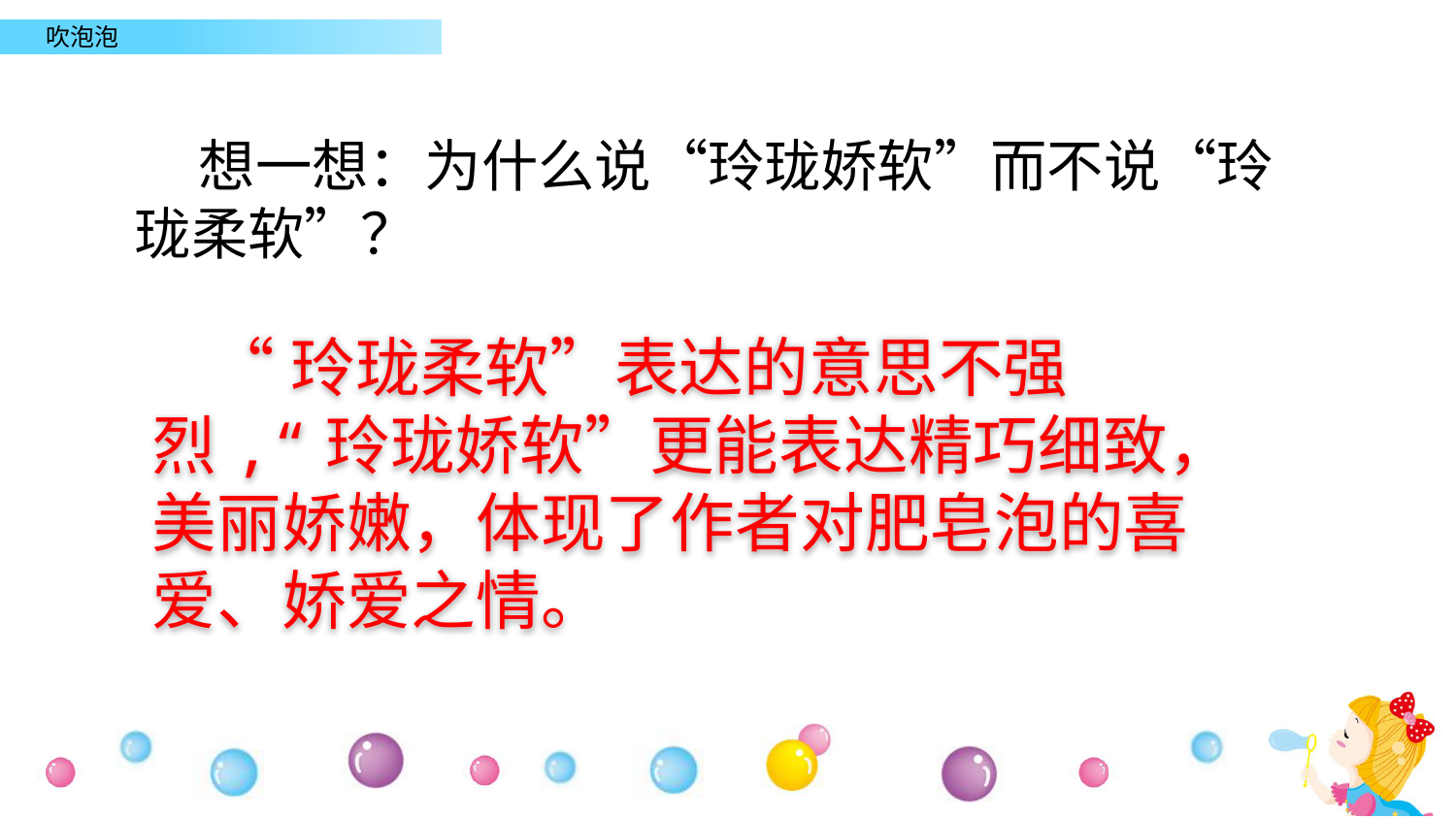

想一想：为什么说“玲珑娇软”而不说“玲珑柔软”？
    “玲珑柔软”表达的意思不强烈,“玲珑娇软”更能表达精巧细致，美丽娇嫩，体现了作者对肥皂泡的喜爱、娇爱之情。